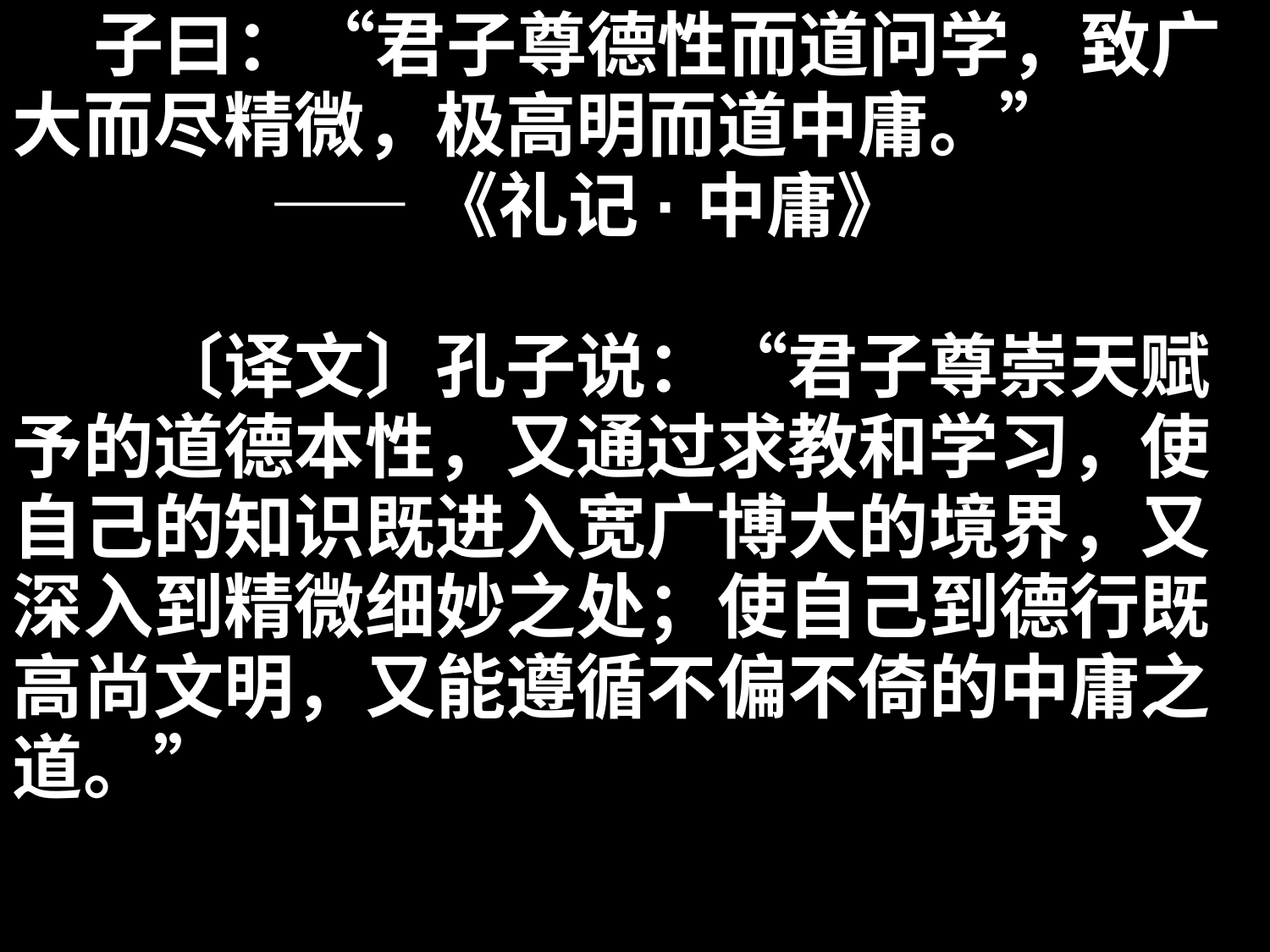

子曰：“君子尊德性而道问学，致广大而尽精微，极高明而道中庸。”
                ——《礼记·中庸》

　　〔译文〕孔子说：“君子尊崇天赋予的道德本性，又通过求教和学习，使自己的知识既进入宽广博大的境界，又深入到精微细妙之处；使自己到德行既高尚文明，又能遵循不偏不倚的中庸之道。”